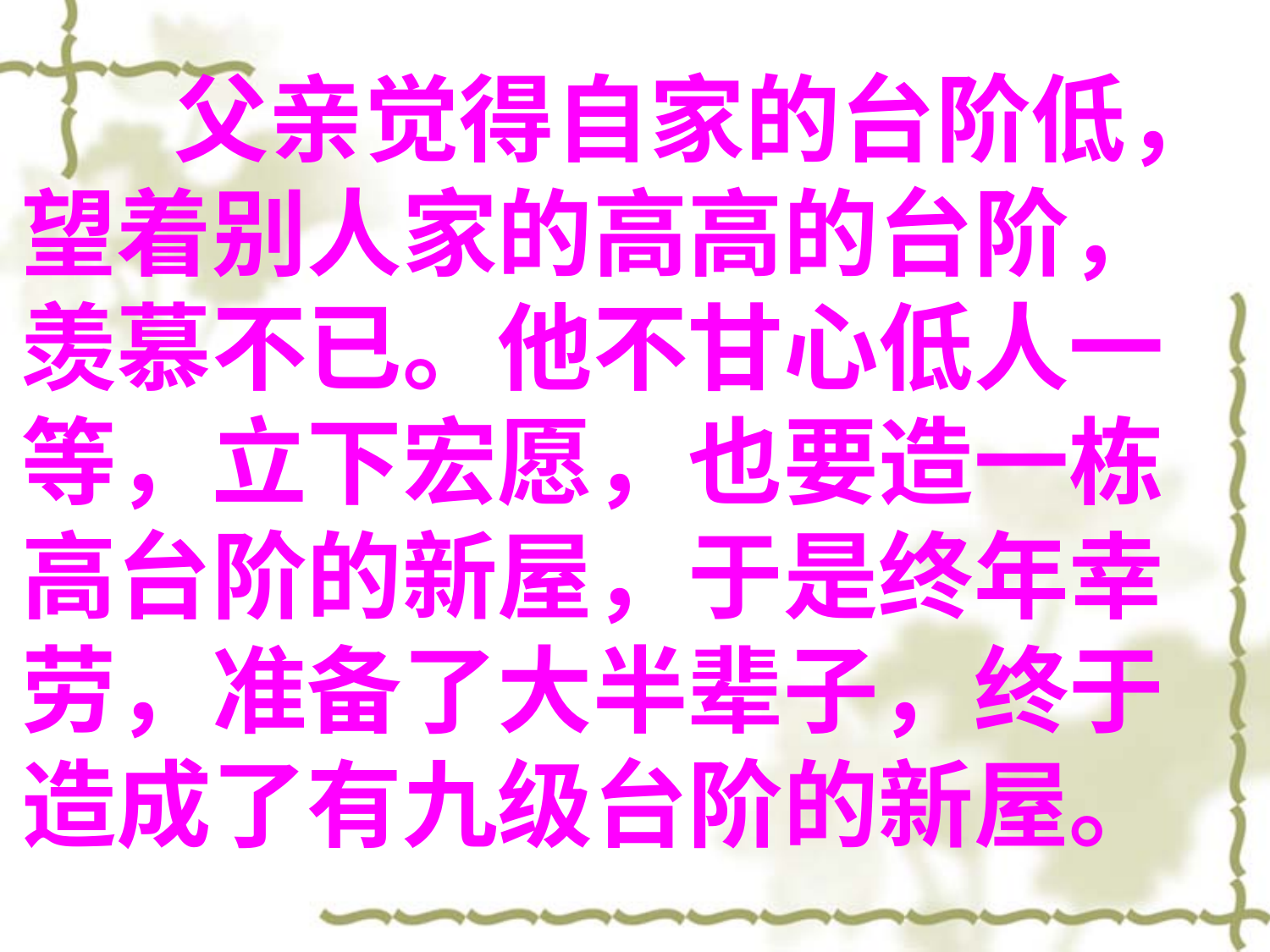

父亲觉得自家的台阶低，望着别人家的高高的台阶，羡慕不已。他不甘心低人一等，立下宏愿，也要造一栋高台阶的新屋，于是终年幸劳，准备了大半辈子，终于造成了有九级台阶的新屋。
#